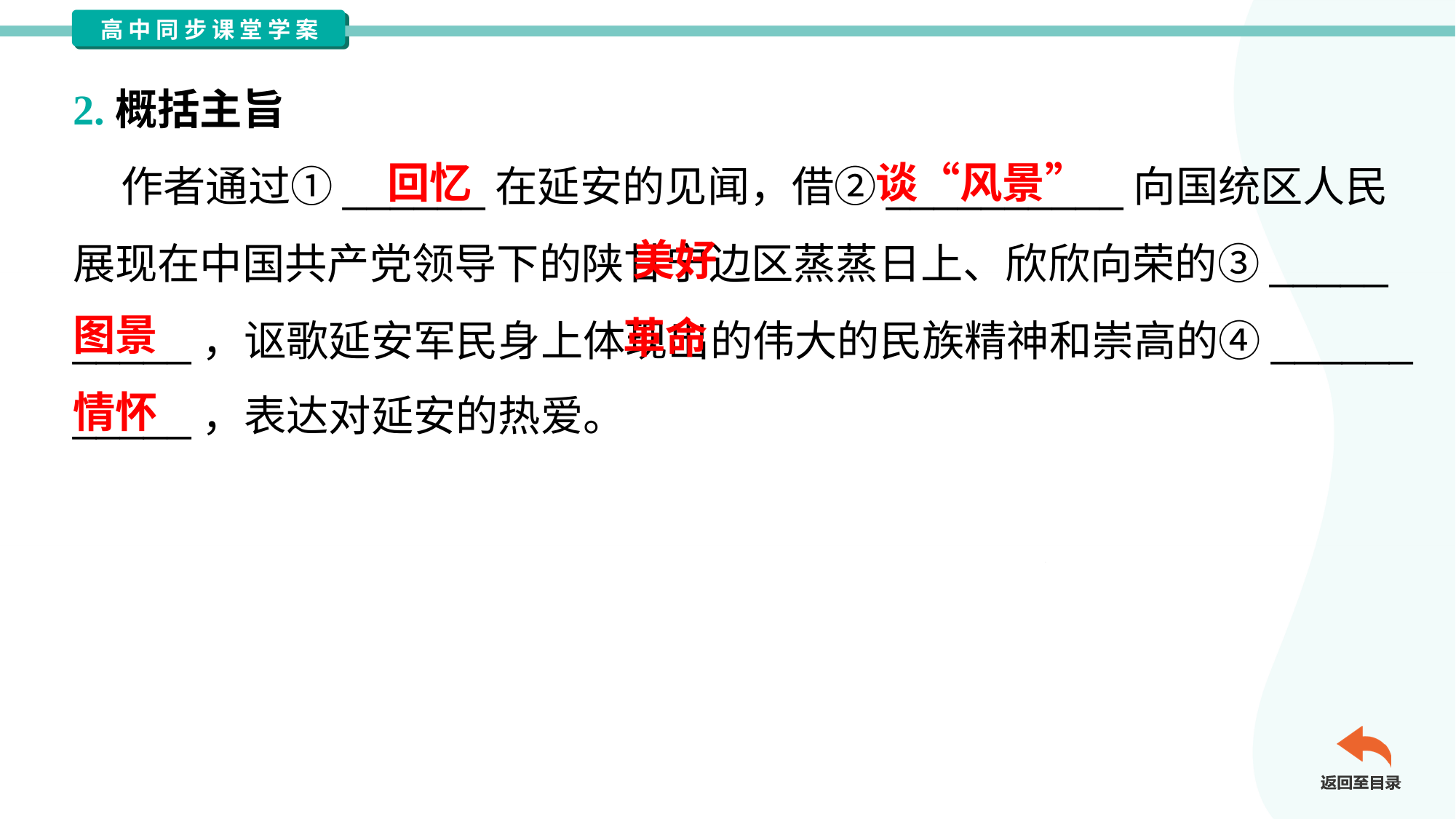

2.概括主旨
    作者通过①______在延安的见闻，借②__________向国统区人民
展现在中国共产党领导下的陕甘宁边区蒸蒸日上、欣欣向荣的③_____
_____，讴歌延安军民身上体现出的伟大的民族精神和崇高的④______
_____，表达对延安的热爱。
回忆
谈“风景”
                                                         美好
图景
                                                        革命
情怀